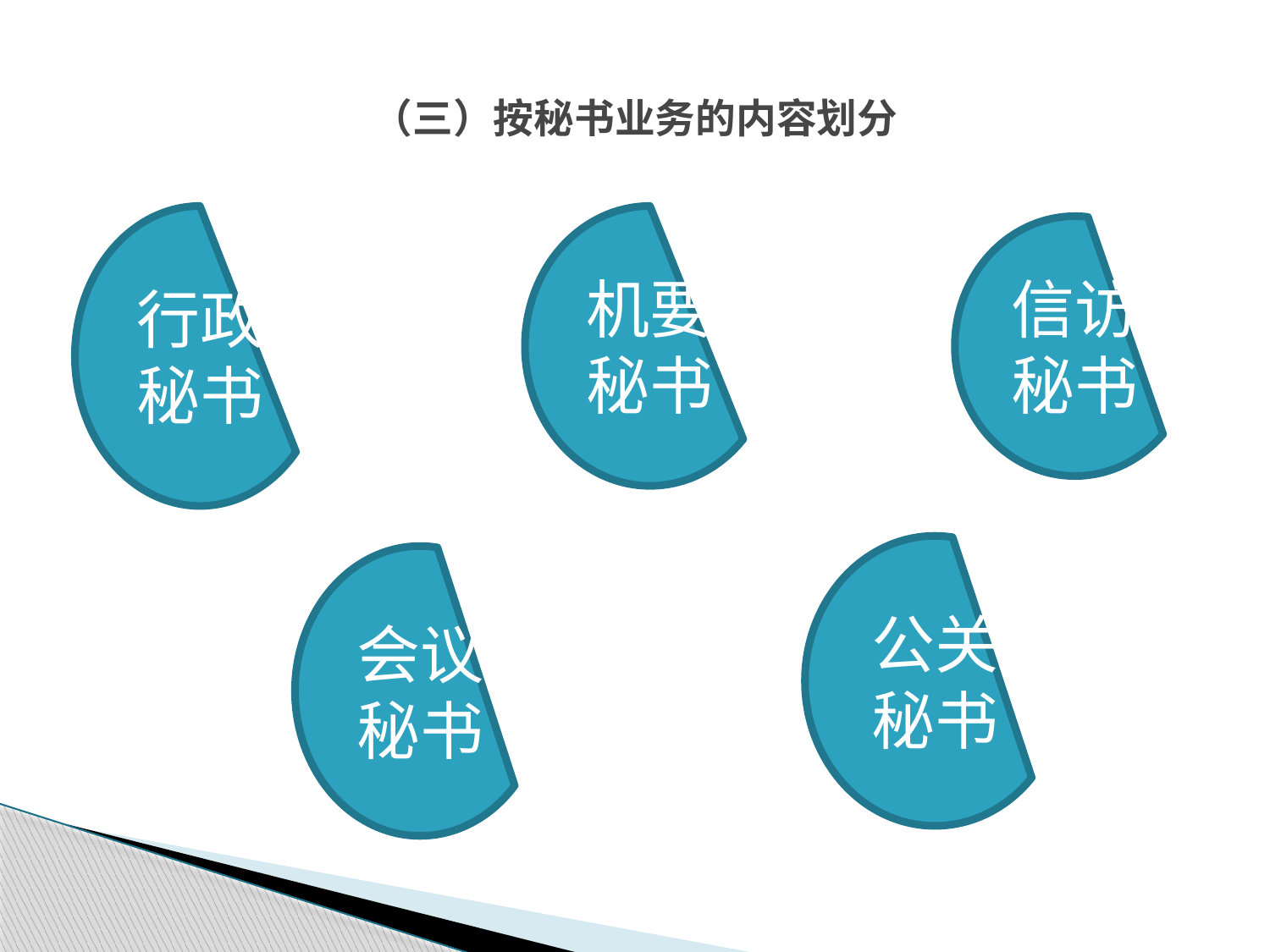

# （三）按秘书业务的内容划分

行政秘书
机要秘书
信访秘书
公关秘书
会议秘书